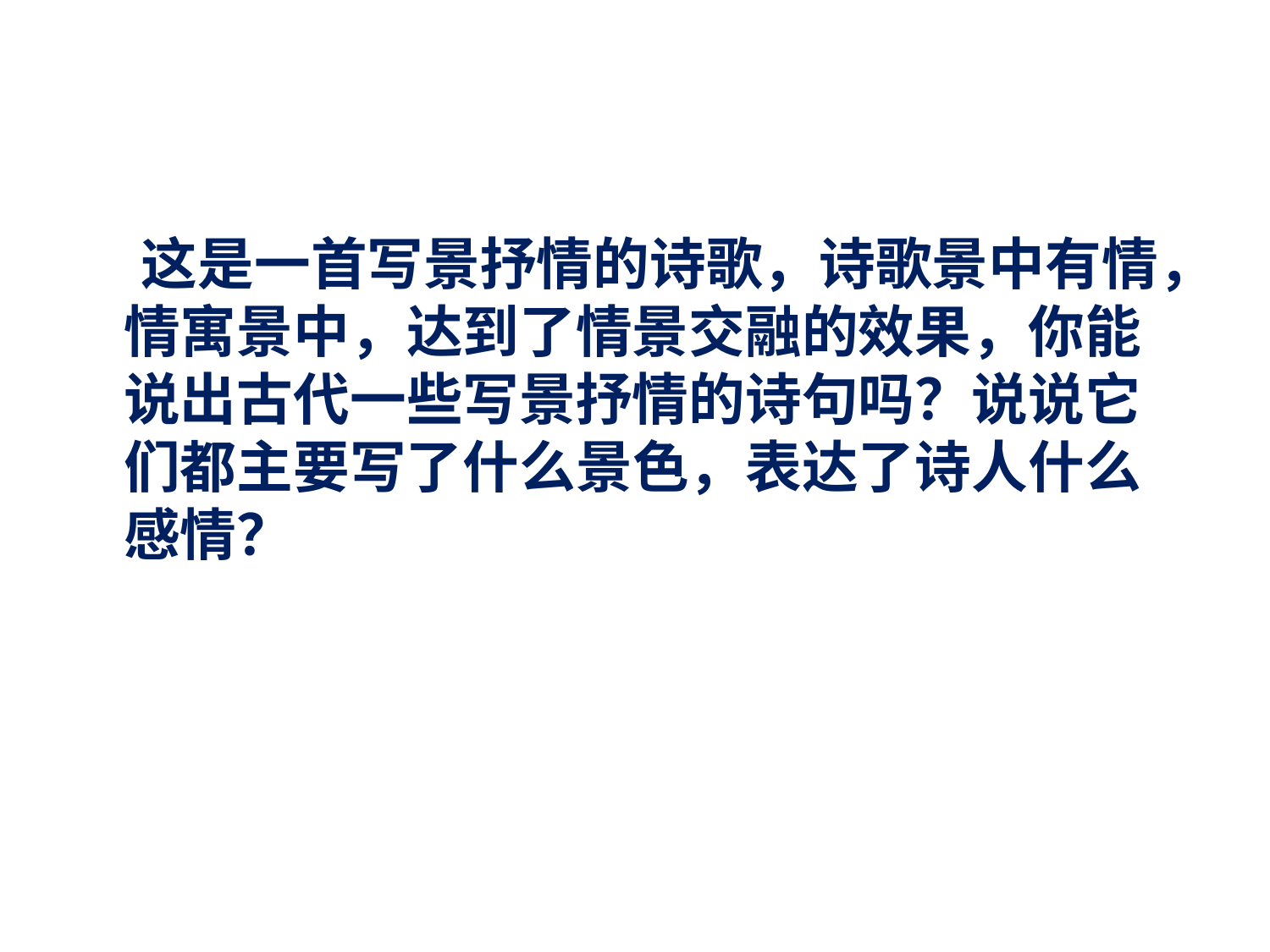

#
    这是一首写景抒情的诗歌，诗歌景中有情，情寓景中，达到了情景交融的效果，你能说出古代一些写景抒情的诗句吗？说说它们都主要写了什么景色，表达了诗人什么感情？